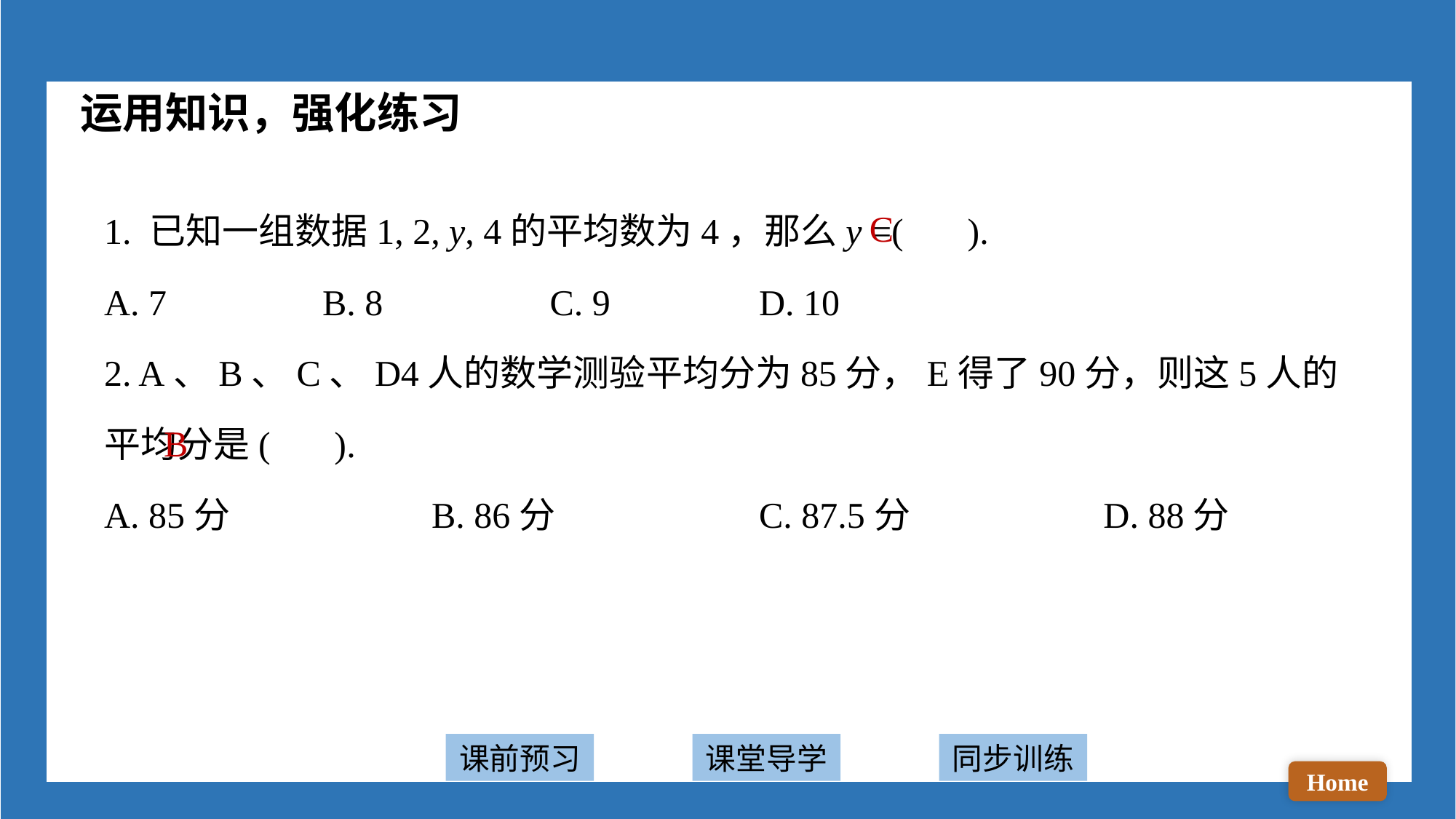

运用知识，强化练习
1. 已知一组数据1, 2, y, 4的平均数为4，那么y =(       ).
A. 7 		B. 8		 C. 9 		D. 10
2. A、B、C、D4人的数学测验平均分为85分，E得了90分，则这5人的平均分是(       ).
A. 85分 		B. 86分 		C. 87.5分		 D. 88分
C
B